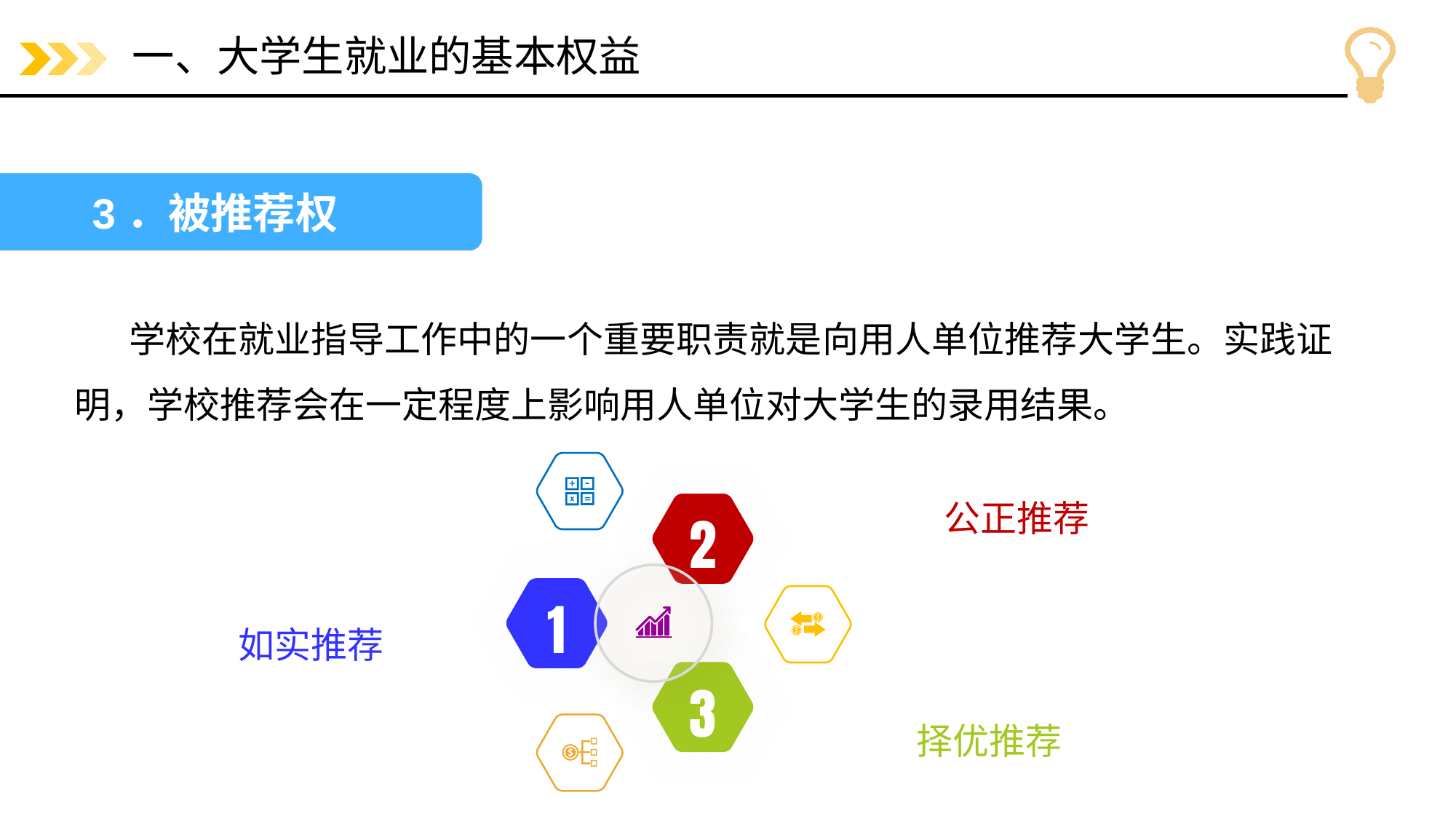

6
# 一、大学生就业的基本权益
3．被推荐权
学校在就业指导工作中的一个重要职责就是向用人单位推荐大学生。实践证明，学校推荐会在一定程度上影响用人单位对大学生的录用结果。

公正推荐

2

1

如实推荐

3
择优推荐